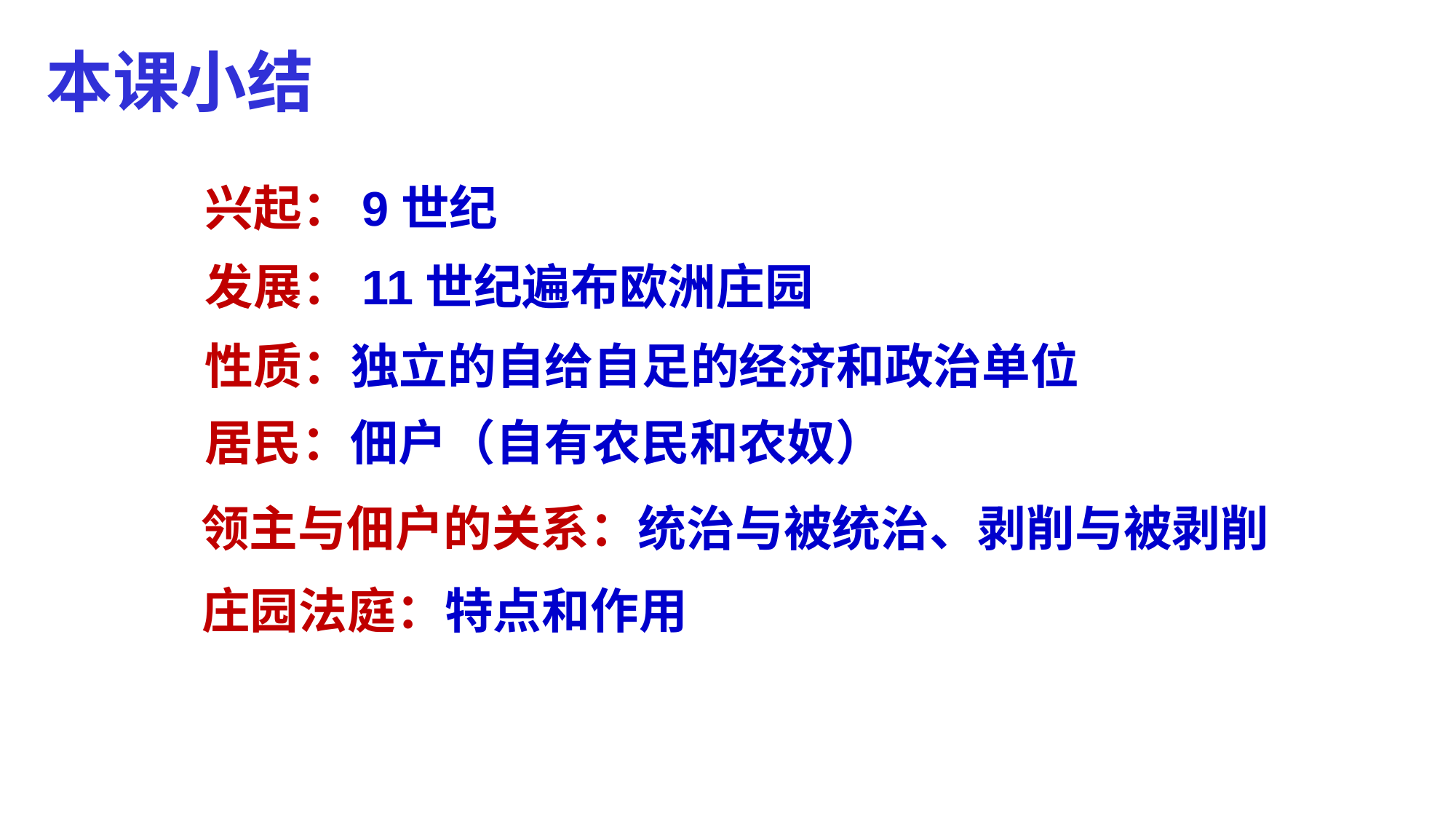

本课小结
兴起：9世纪
发展：11世纪遍布欧洲庄园
性质：独立的自给自足的经济和政治单位
居民：佃户（自有农民和农奴）
领主与佃户的关系：统治与被统治、剥削与被剥削
庄园法庭：特点和作用